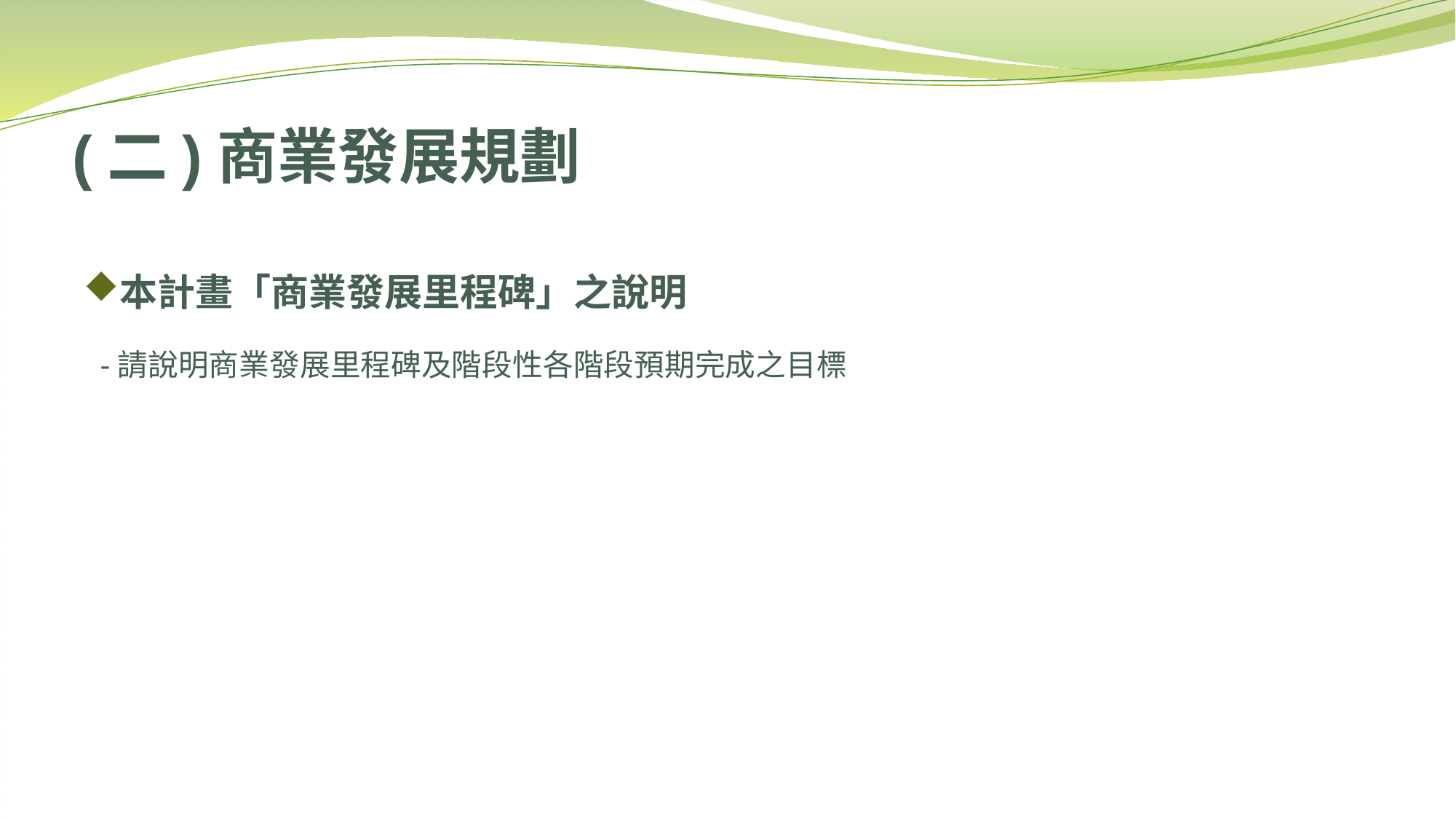

# (二)商業發展規劃
本計畫「商業發展里程碑」之說明
  -請說明商業發展里程碑及階段性各階段預期完成之目標